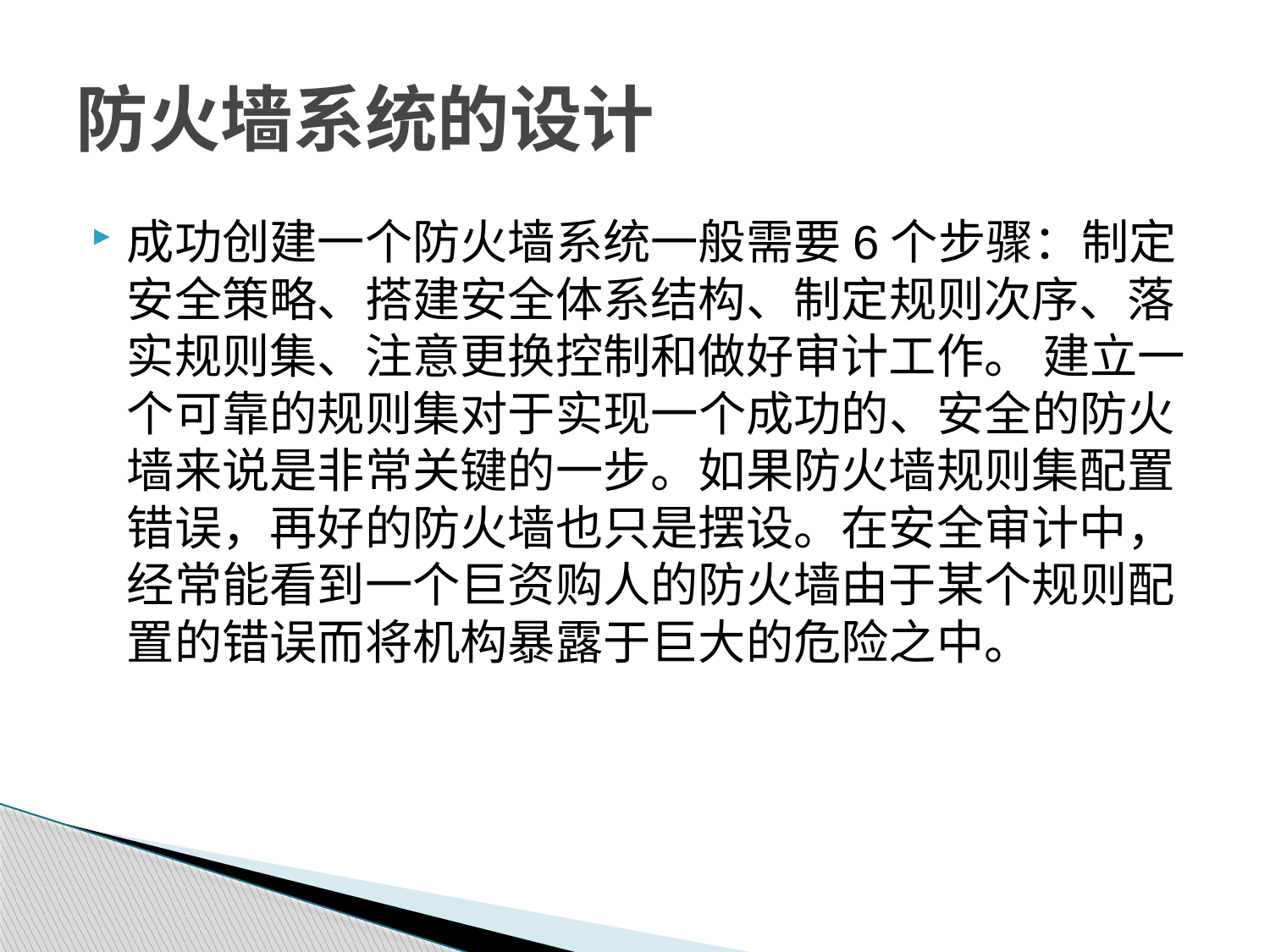

# 防火墙系统的设计
成功创建一个防火墙系统一般需要6个步骤：制定安全策略、搭建安全体系结构、制定规则次序、落实规则集、注意更换控制和做好审计工作。 建立一个可靠的规则集对于实现一个成功的、安全的防火墙来说是非常关键的一步。如果防火墙规则集配置错误，再好的防火墙也只是摆设。在安全审计中，经常能看到一个巨资购人的防火墙由于某个规则配置的错误而将机构暴露于巨大的危险之中。